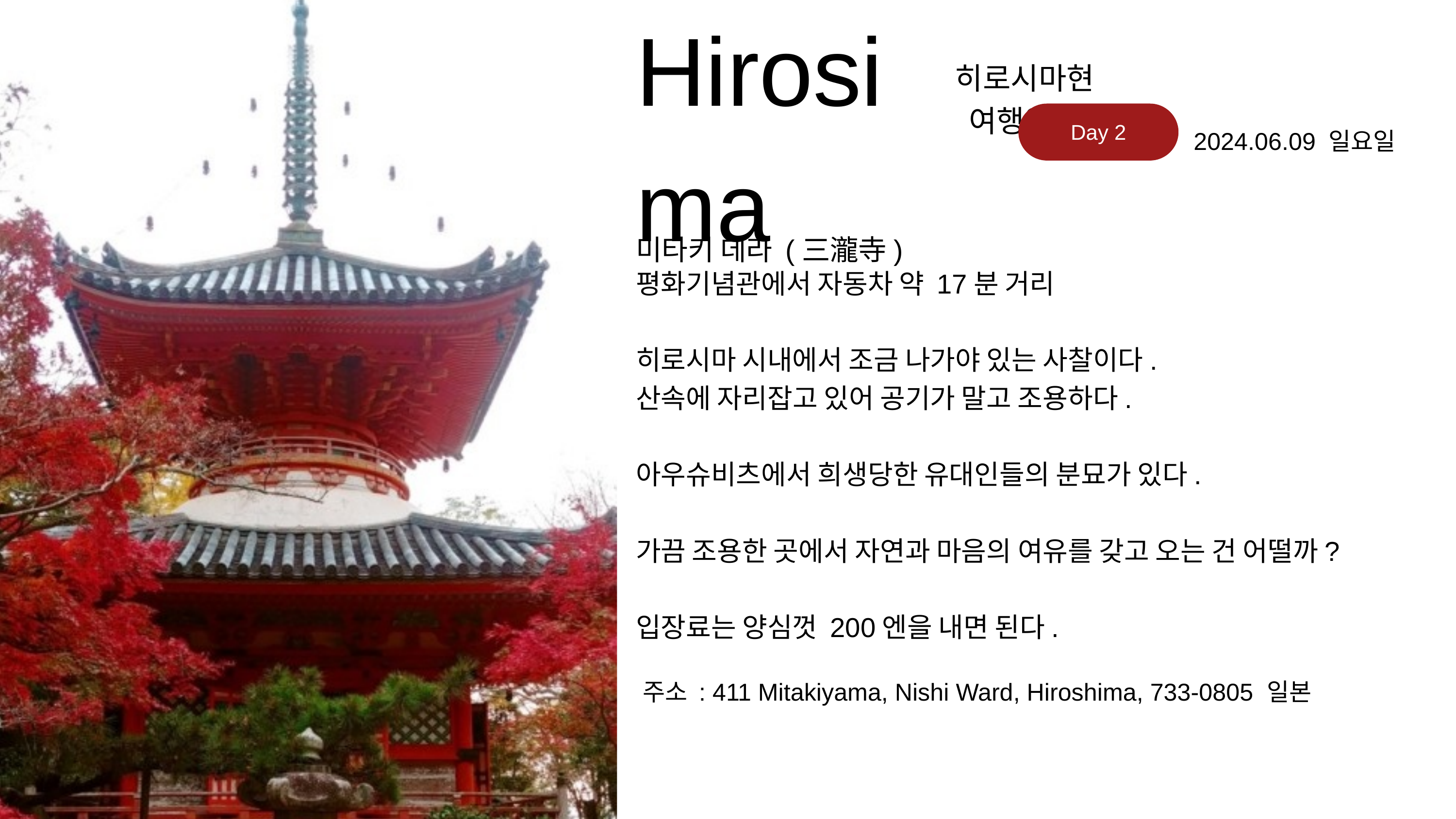

Hirosima
히로시마현 여행일정

Day 2
2024.06.09 일요일
미타키 데라 (三瀧寺)
평화기념관에서 자동차 약 17분 거리

히로시마 시내에서 조금 나가야 있는 사찰이다.
산속에 자리잡고 있어 공기가 말고 조용하다.

아우슈비츠에서 희생당한 유대인들의 분묘가 있다.

가끔 조용한 곳에서 자연과 마음의 여유를 갖고 오는 건 어떨까?

입장료는 양심껏 200엔을 내면 된다.
주소 : 411 Mitakiyama, Nishi Ward, Hiroshima, 733-0805 일본